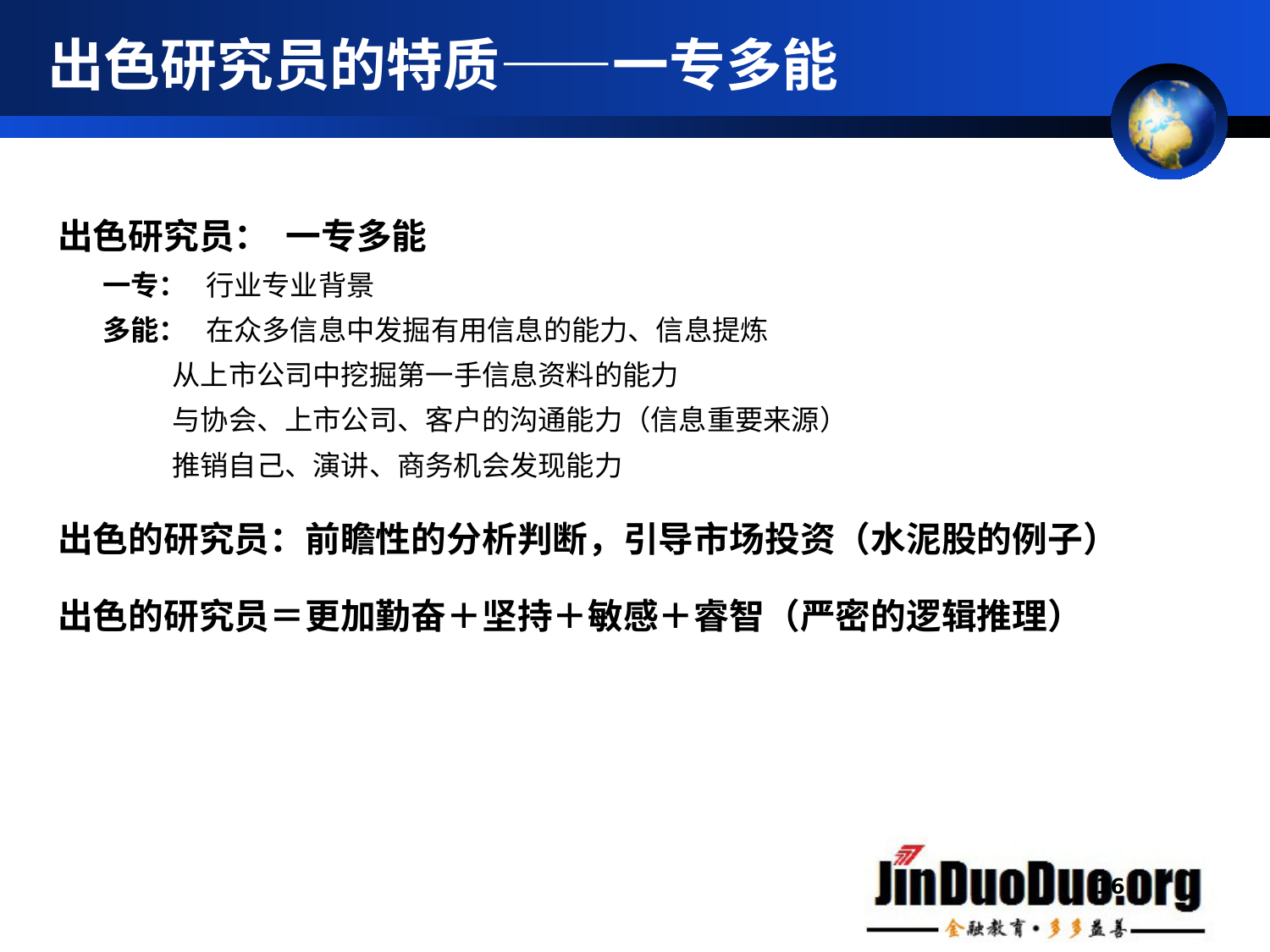

# 出色研究员的特质——一专多能
出色研究员：  一专多能
      一专：   行业专业背景
      多能：   在众多信息中发掘有用信息的能力、信息提炼
                 从上市公司中挖掘第一手信息资料的能力
                 与协会、上市公司、客户的沟通能力（信息重要来源）
                 推销自己、演讲、商务机会发现能力
出色的研究员：前瞻性的分析判断，引导市场投资（水泥股的例子）
出色的研究员＝更加勤奋＋坚持＋敏感＋睿智（严密的逻辑推理）

16